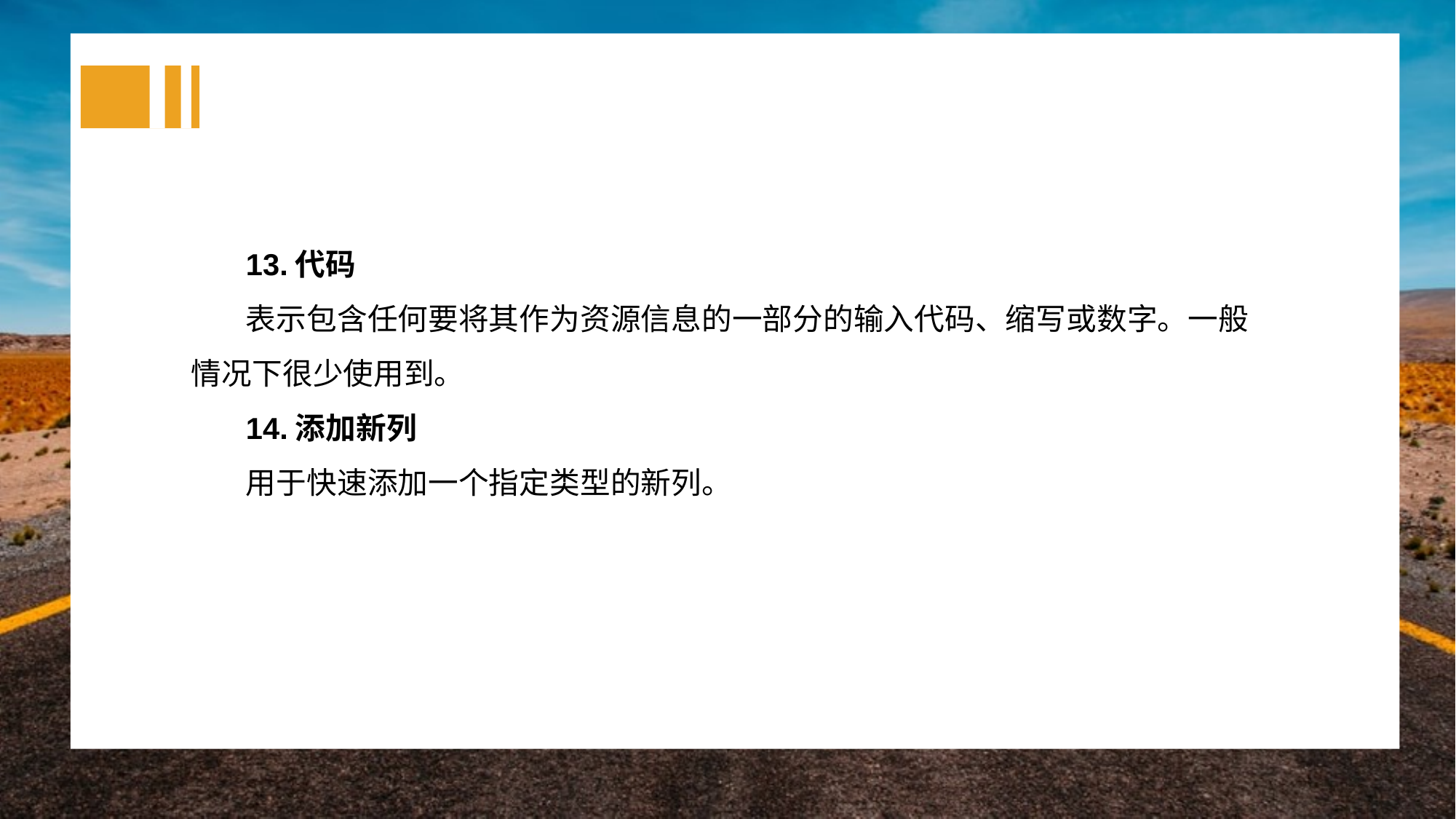

13.代码
表示包含任何要将其作为资源信息的一部分的输入代码、缩写或数字。一般情况下很少使用到。
14.添加新列
用于快速添加一个指定类型的新列。